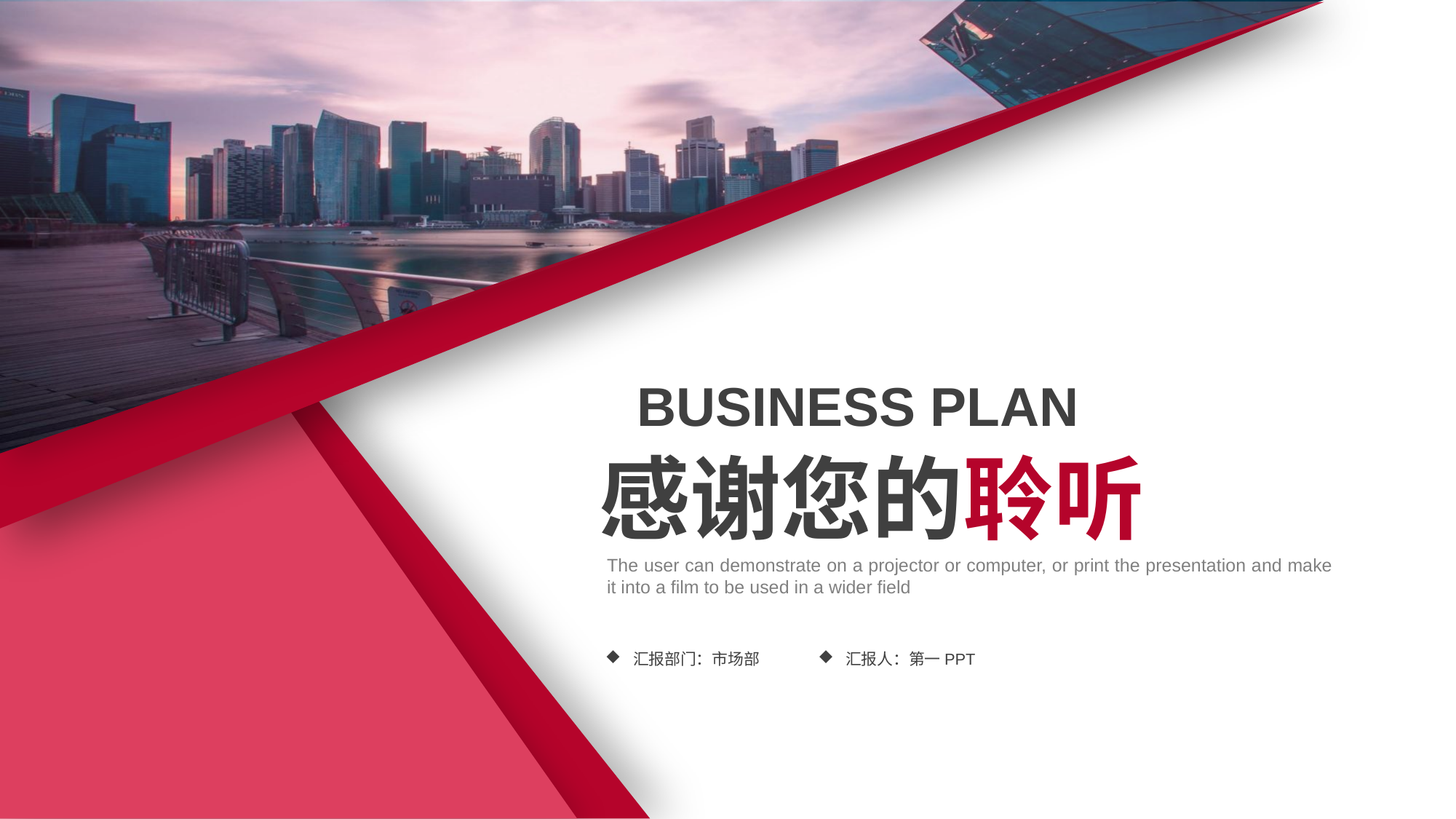

BUSINESS PLAN
感谢您的聆听
The user can demonstrate on a projector or computer, or print the presentation and make it into a film to be used in a wider field
 汇报部门：市场部
 汇报人：第一PPT